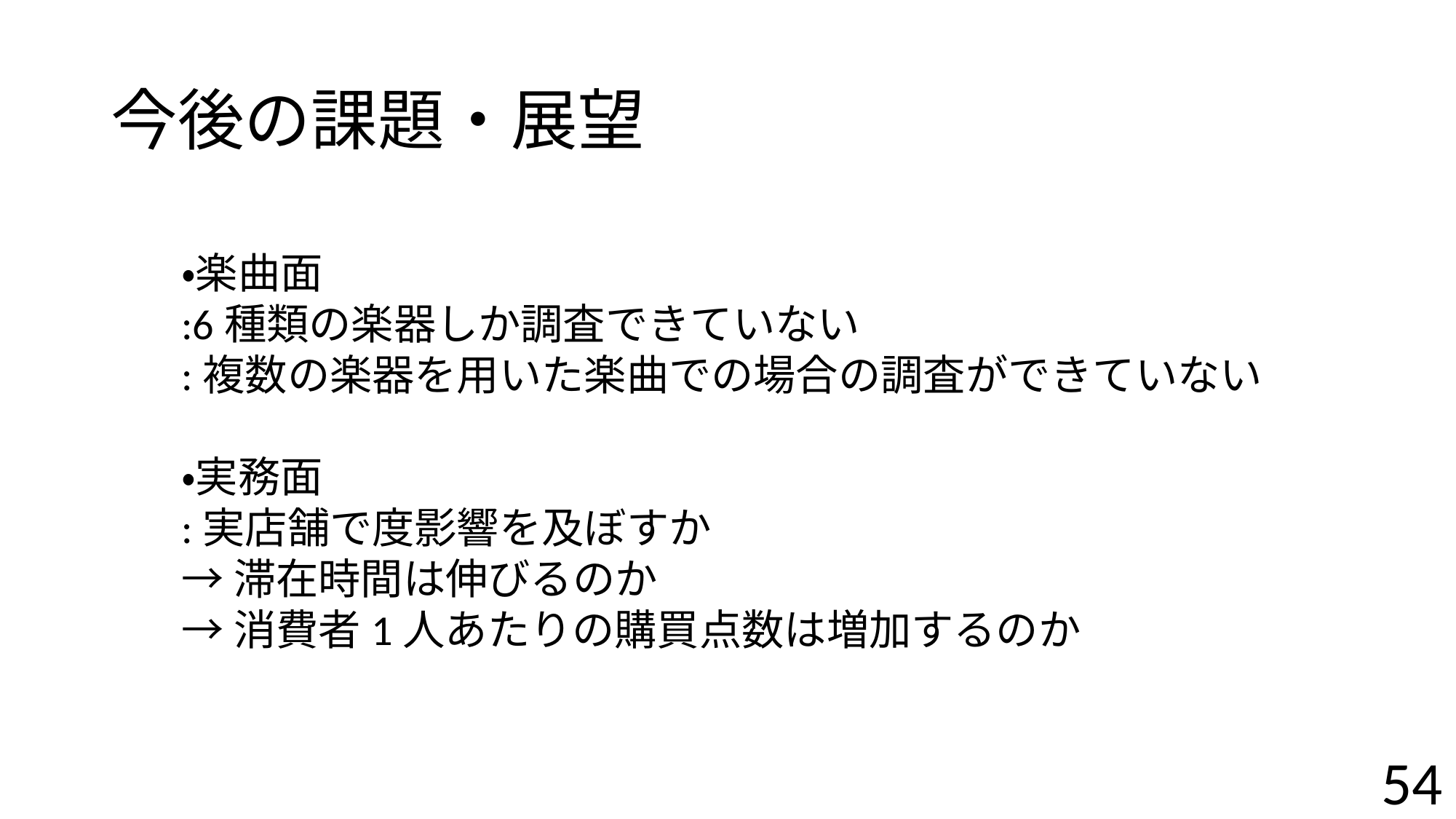

# 今後の課題・展望
・楽曲面
:6種類の楽器しか調査できていない
:複数の楽器を用いた楽曲での場合の調査ができていない

・実務面
:実店舗で度影響を及ぼすか
→滞在時間は伸びるのか
→消費者1人あたりの購買点数は増加するのか

54